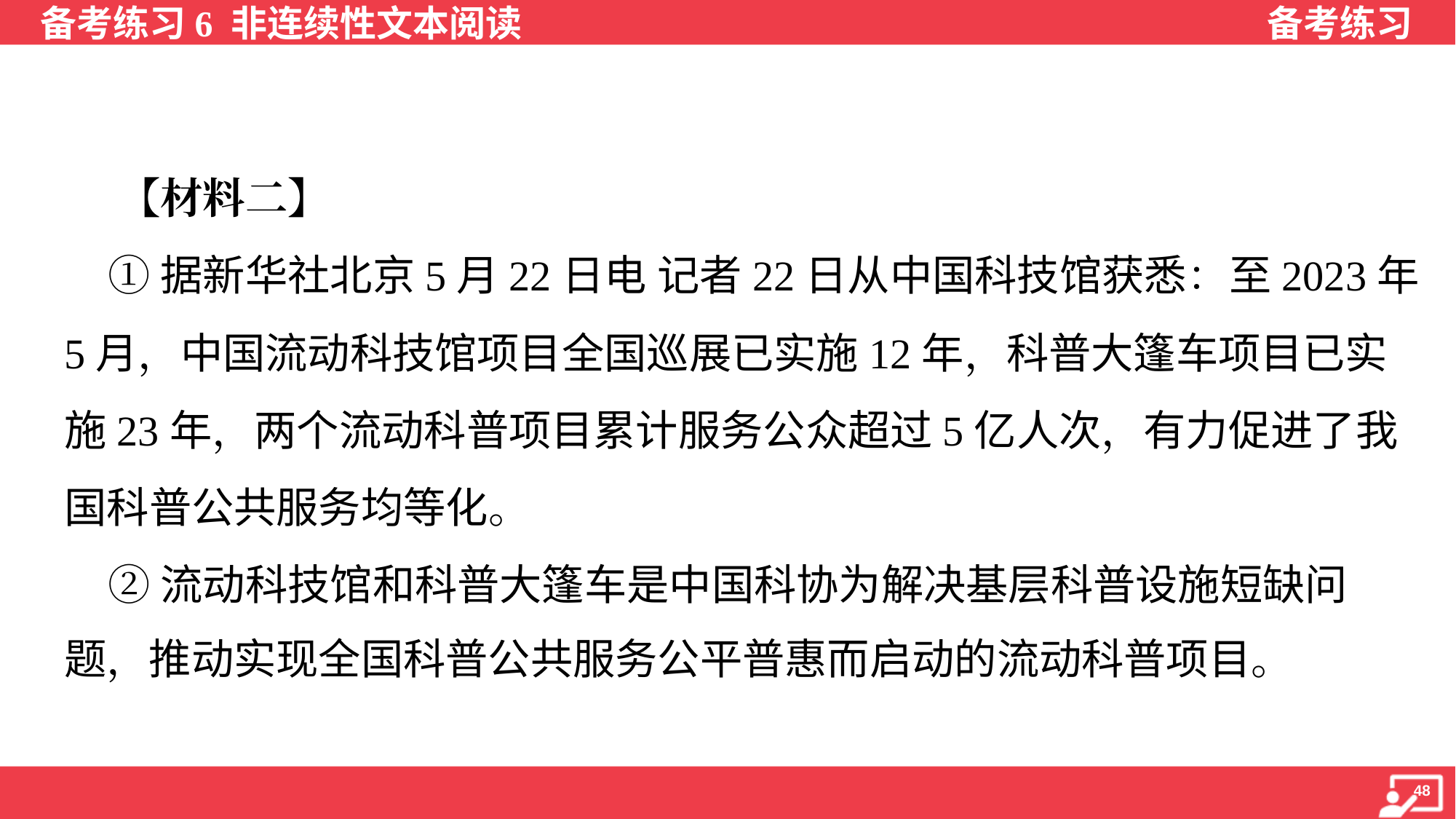

【材料二】
    ①据新华社北京5月22日电 记者22日从中国科技馆获悉：至2023年
5月，中国流动科技馆项目全国巡展已实施12年，科普大篷车项目已实
施23年，两个流动科普项目累计服务公众超过5亿人次，有力促进了我
国科普公共服务均等化。
    ②流动科技馆和科普大篷车是中国科协为解决基层科普设施短缺问
题，推动实现全国科普公共服务公平普惠而启动的流动科普项目。